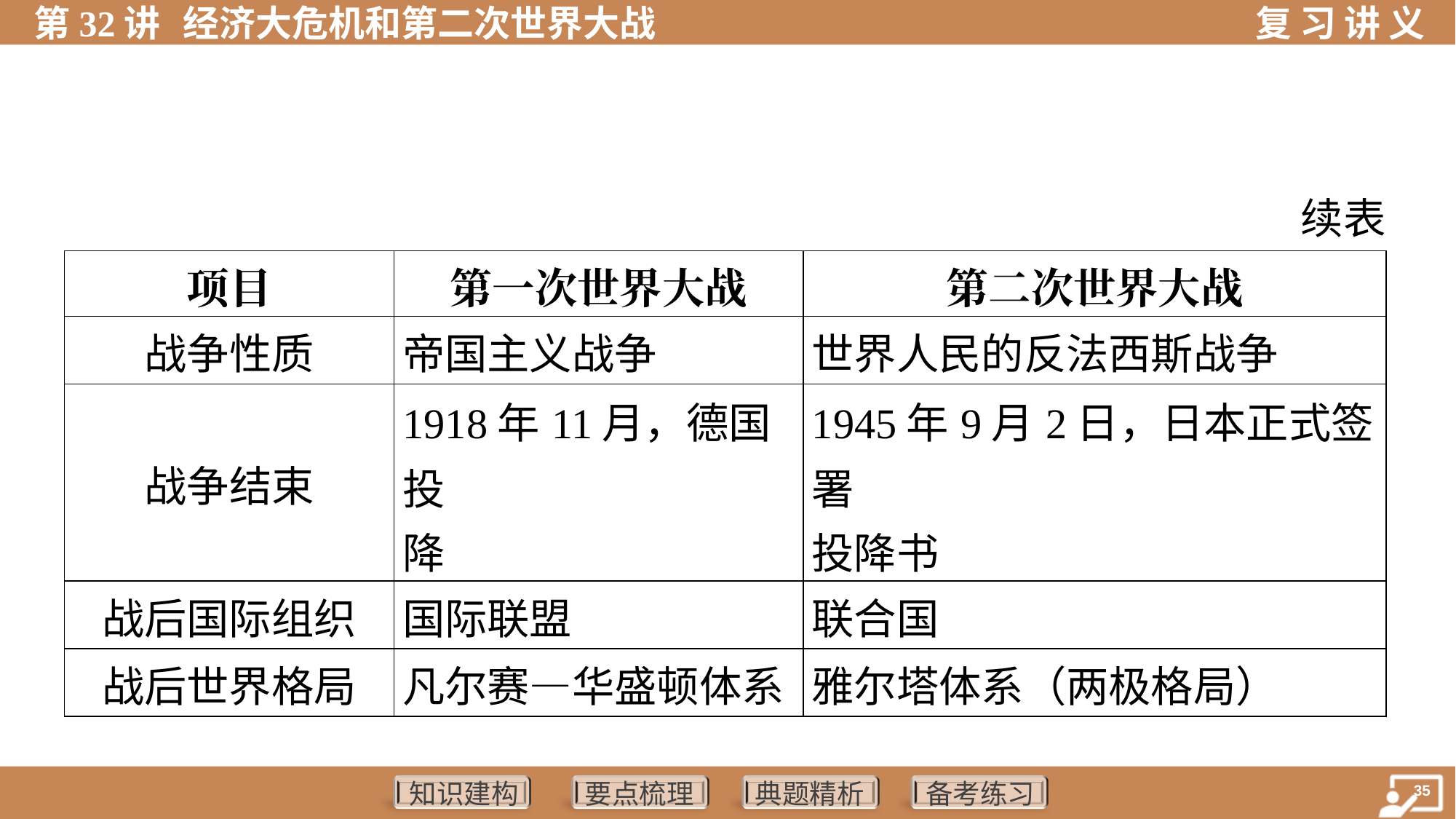

续表
| 项目 | 第一次世界大战 | 第二次世界大战 |
| --- | --- | --- |
| 战争性质 | 帝国主义战争 | 世界人民的反法西斯战争 |
| 战争结束 | 1918年11月，德国投 降 | 1945年9月2日，日本正式签署 投降书 |
| 战后国际组织 | 国际联盟 | 联合国 |
| 战后世界格局 | 凡尔赛—华盛顿体系 | 雅尔塔体系（两极格局） |